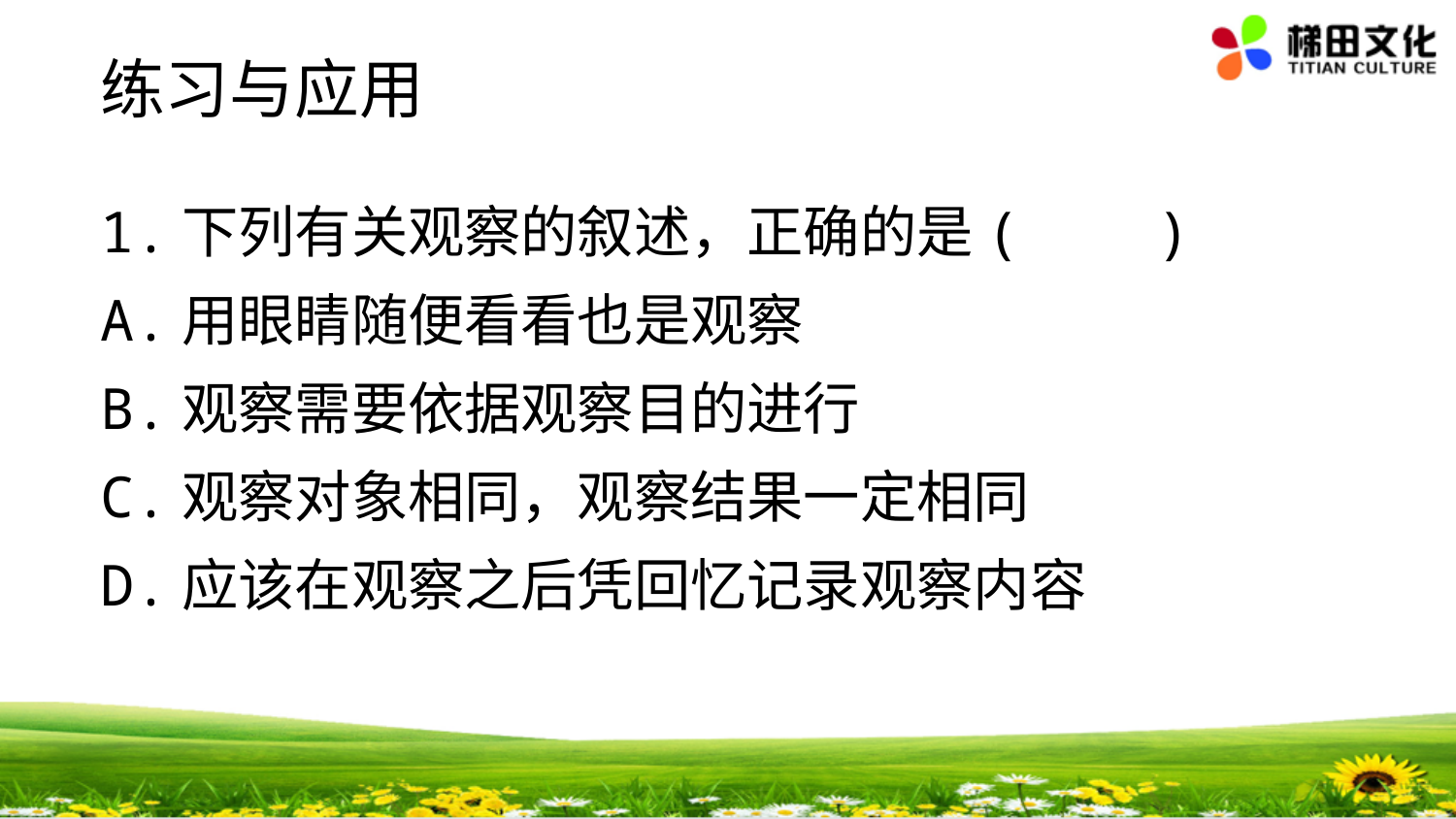

练习与应用
1.下列有关观察的叙述，正确的是(    )
A.用眼睛随便看看也是观察
B.观察需要依据观察目的进行
C.观察对象相同，观察结果一定相同
D.应该在观察之后凭回忆记录观察内容